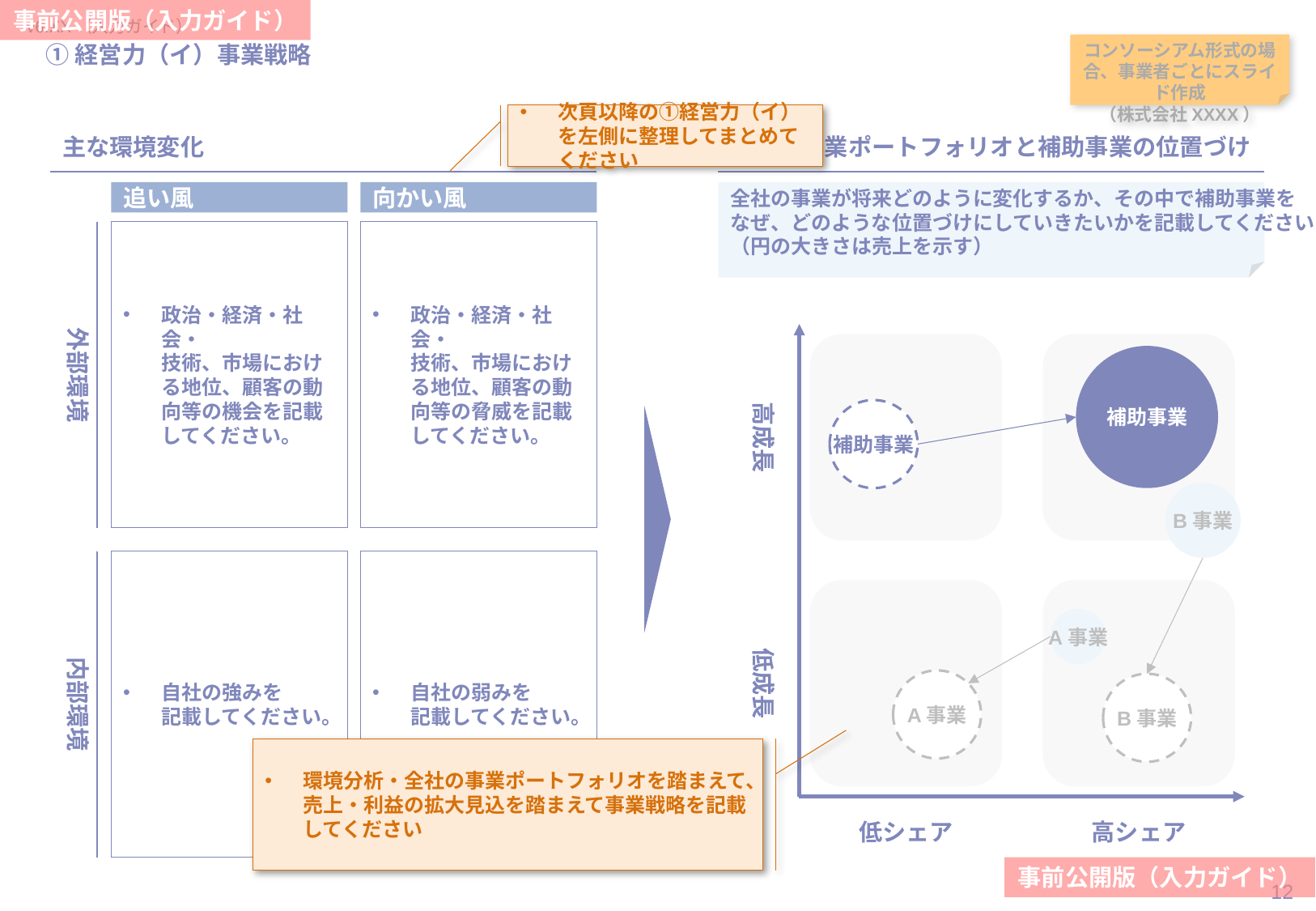

当スライドは作成必須
#
①経営力（イ）事業戦略
コンソーシアム形式の場合、事業者ごとにスライド作成
（株式会社XXXX）
次頁以降の①経営力（イ）を左側に整理してまとめてください
主な環境変化
将来の事業ポートフォリオと補助事業の位置づけ
追い風
向かい風
全社の事業が将来どのように変化するか、その中で補助事業を
なぜ、どのような位置づけにしていきたいかを記載してください。
（円の大きさは売上を示す）
外部環境
政治・経済・社会・
技術、市場における地位、顧客の動向等の機会を記載してください。
政治・経済・社会・
技術、市場における地位、顧客の動向等の脅威を記載してください。
高成長

補助事業
補助事業
B事業

内部環境
自社の強みを
記載してください。
自社の弱みを
記載してください。
低成長

A事業
A事業
B事業
環境分析・全社の事業ポートフォリオを踏まえて、売上・利益の拡大見込を踏まえて事業戦略を記載してください
低シェア
高シェア